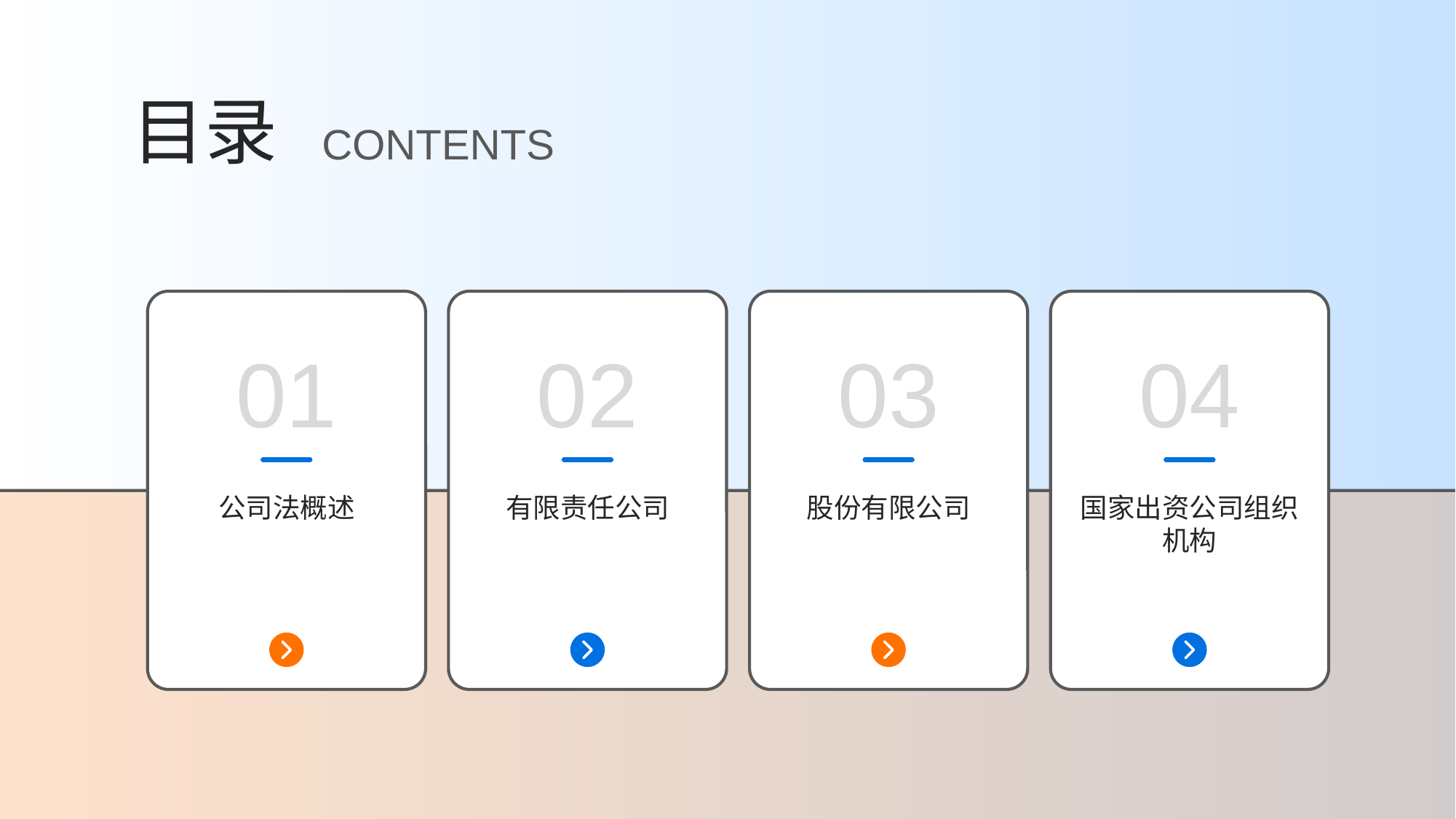

目录
CONTENTS

01
02
03
04
公司法概述
有限责任公司
股份有限公司
国家出资公司组织机构